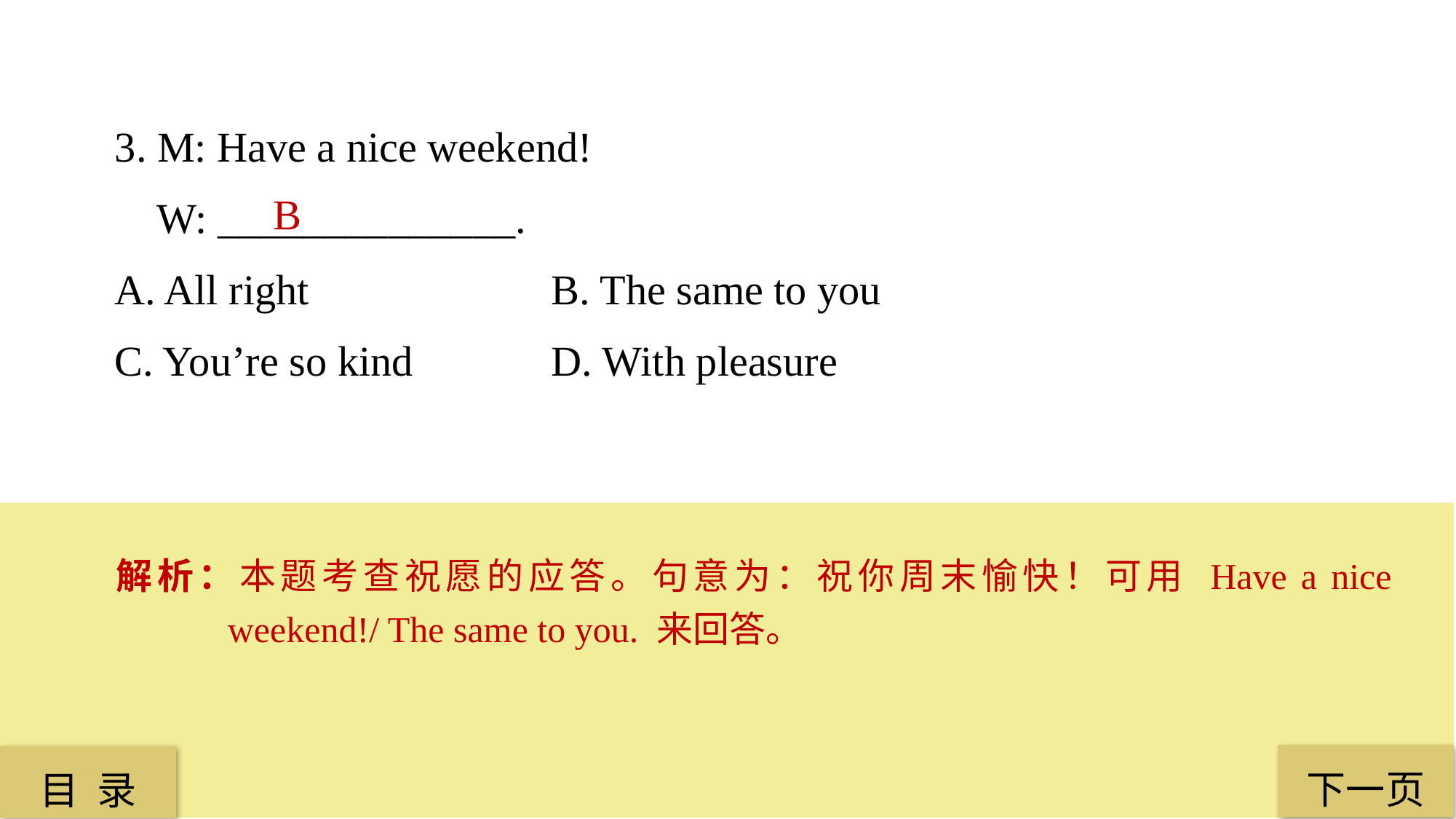

3. M: Have a nice weekend!
    W: ______________.
A. All right 			B. The same to you
C. You’re so kind 		D. With pleasure
 B
解析：本题考查祝愿的应答。句意为：祝你周末愉快！可用 Have a nice weekend!/ The same to you. 来回答。